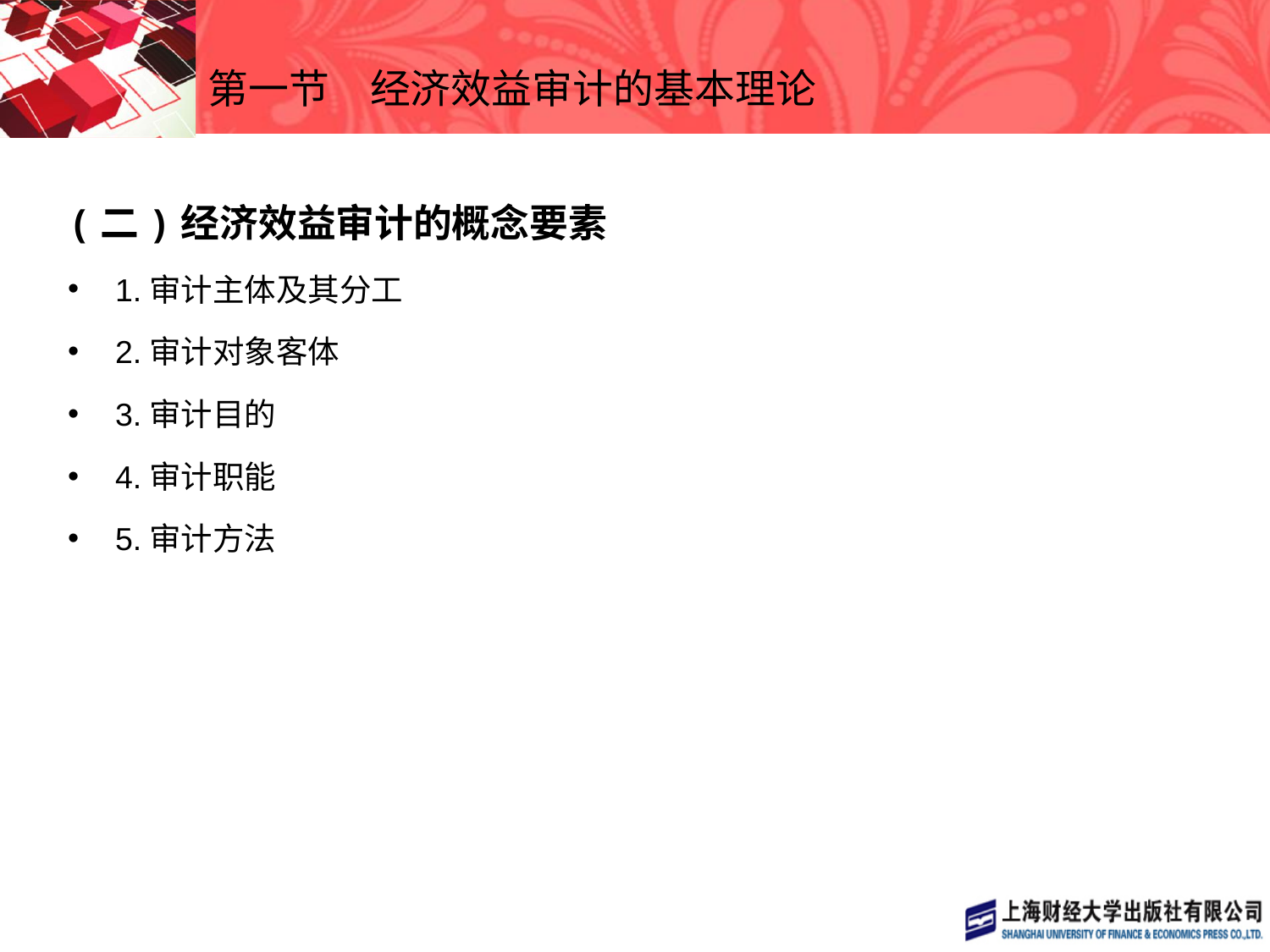

# 第一节　经济效益审计的基本理论
(二)经济效益审计的概念要素
1.审计主体及其分工
2.审计对象客体
3.审计目的
4.审计职能
5.审计方法